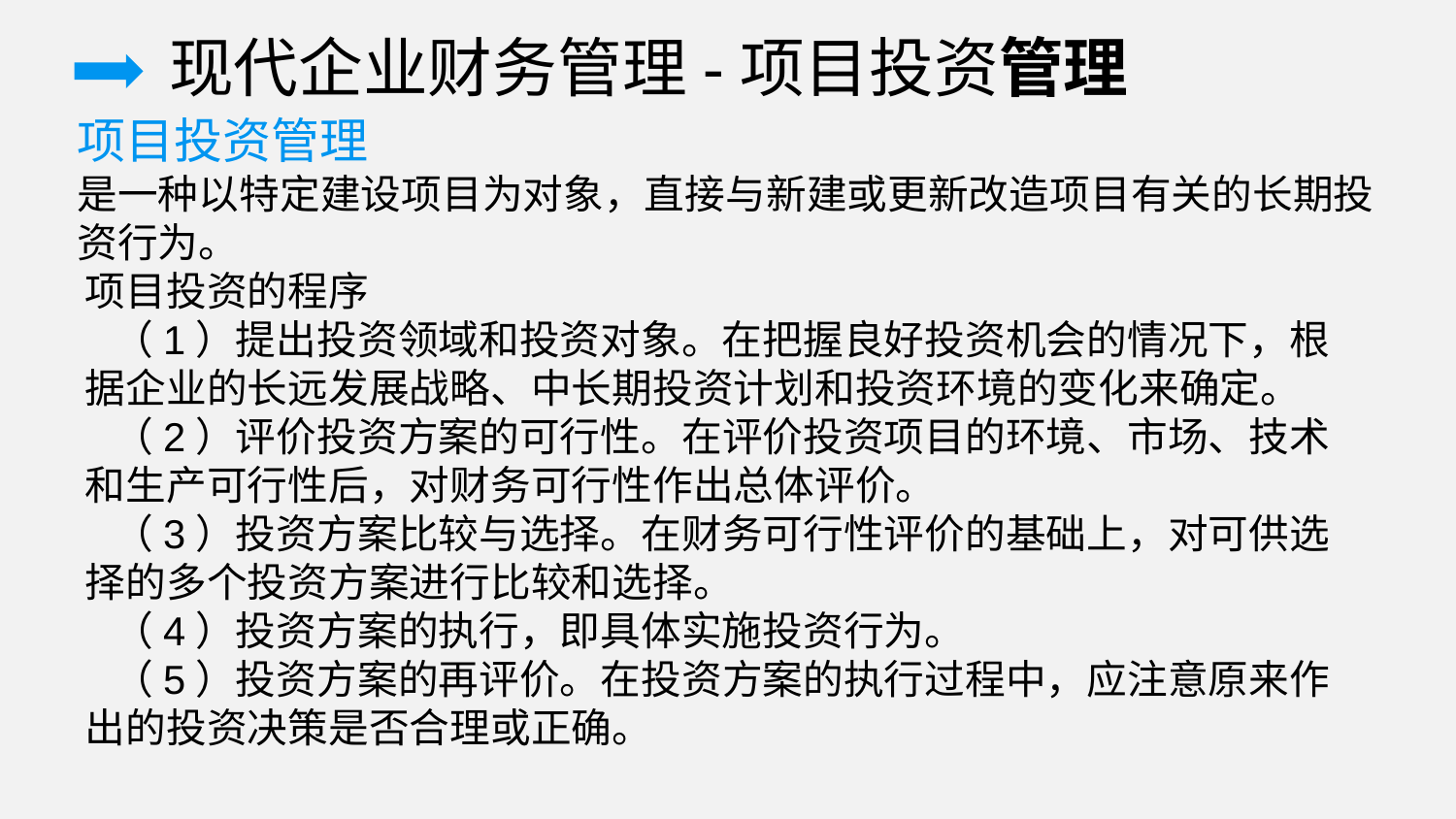

现代企业财务管理-项目投资管理
项目投资管理
是一种以特定建设项目为对象，直接与新建或更新改造项目有关的长期投资行为。
项目投资的程序
  （1）提出投资领域和投资对象。在把握良好投资机会的情况下，根据企业的长远发展战略、中长期投资计划和投资环境的变化来确定。
  （2）评价投资方案的可行性。在评价投资项目的环境、市场、技术和生产可行性后，对财务可行性作出总体评价。
  （3）投资方案比较与选择。在财务可行性评价的基础上，对可供选择的多个投资方案进行比较和选择。
  （4）投资方案的执行，即具体实施投资行为。
  （5）投资方案的再评价。在投资方案的执行过程中，应注意原来作出的投资决策是否合理或正确。